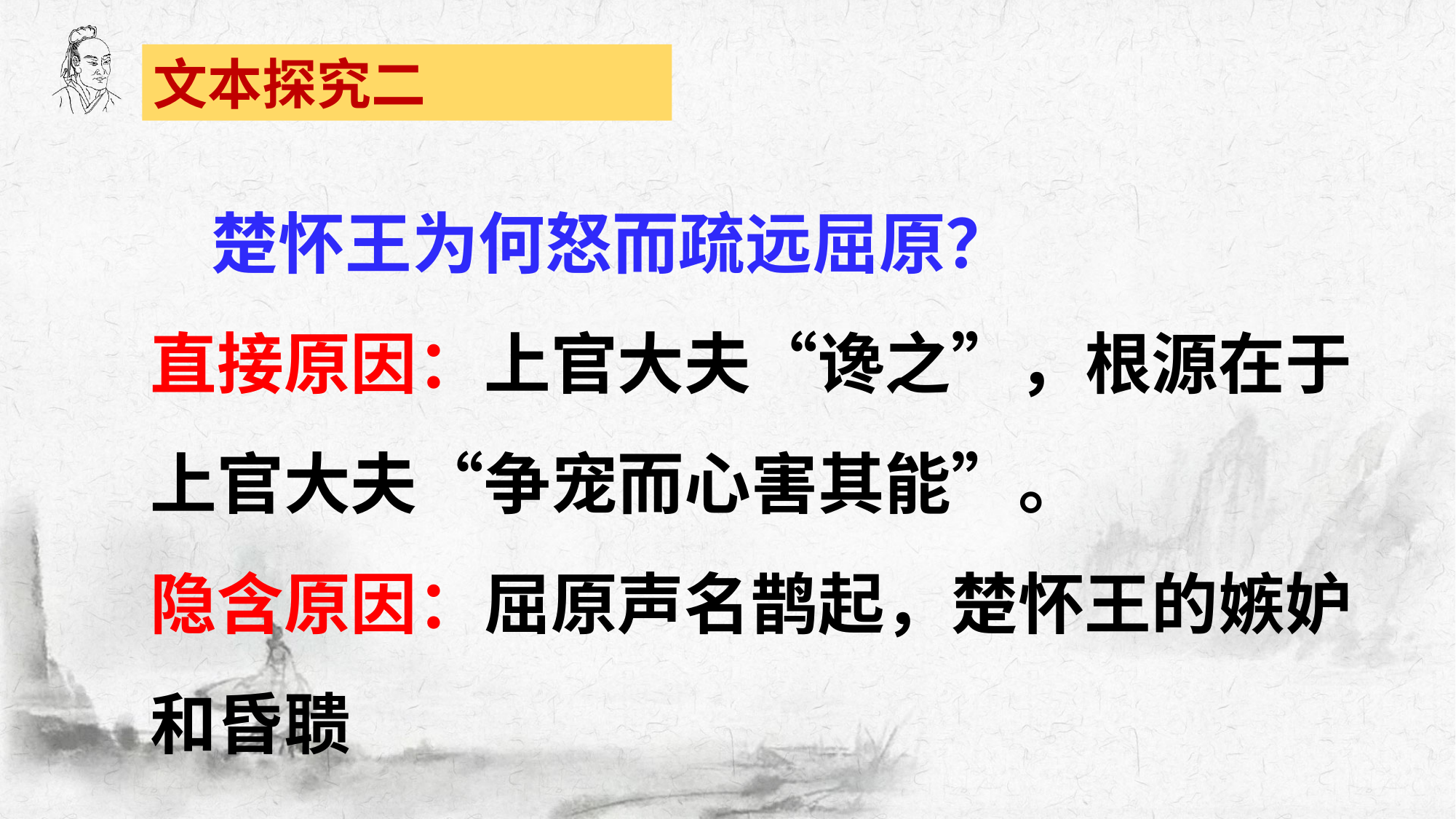

文本探究二
   楚怀王为何怒而疏远屈原？
直接原因：上官大夫“谗之”，根源在于上官大夫“争宠而心害其能”。
隐含原因：屈原声名鹊起，楚怀王的嫉妒和昏聩